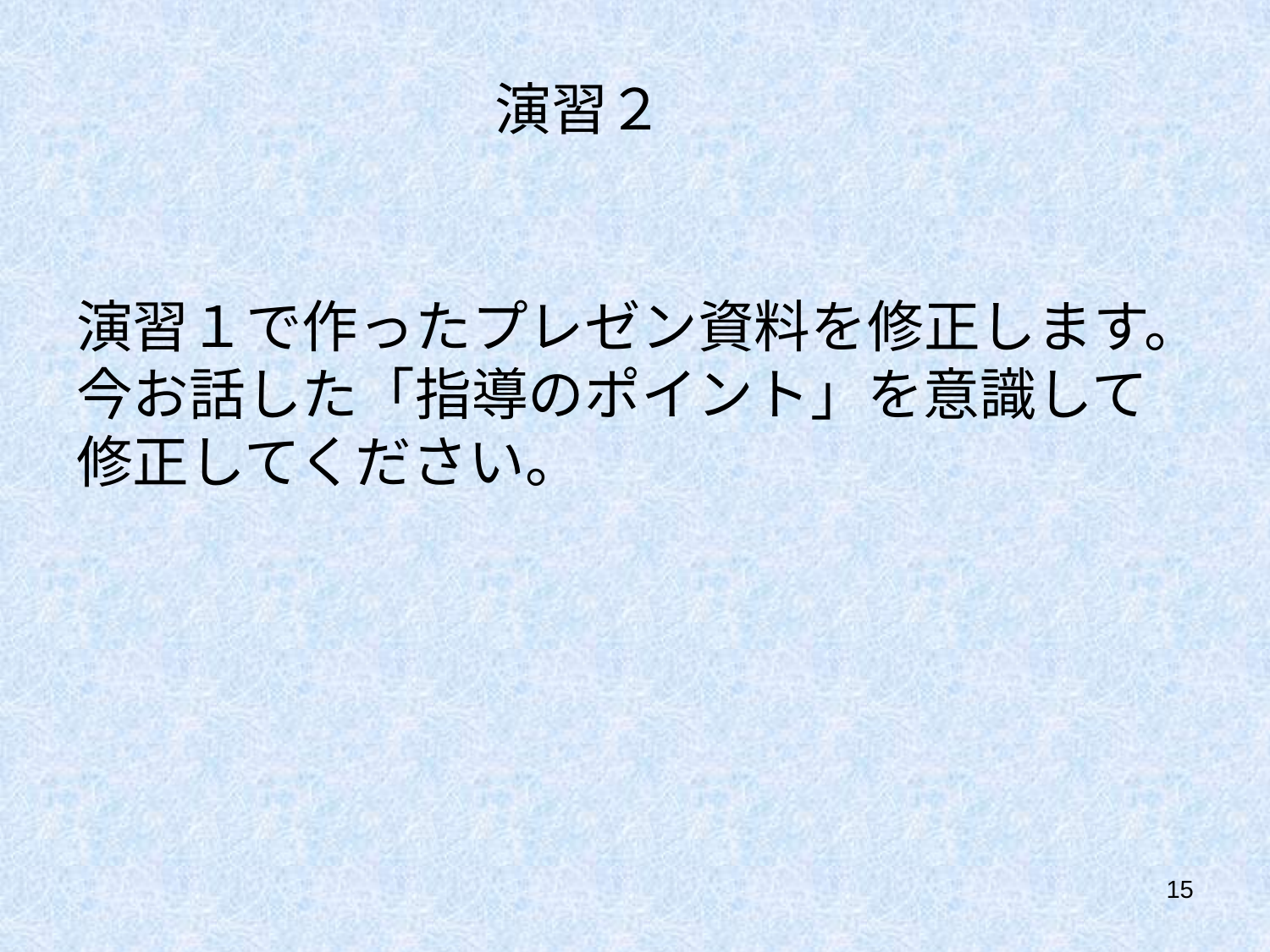

演習２
# 演習１で作ったプレゼン資料を修正します。 今お話した「指導のポイント」を意識して修正してください。
15